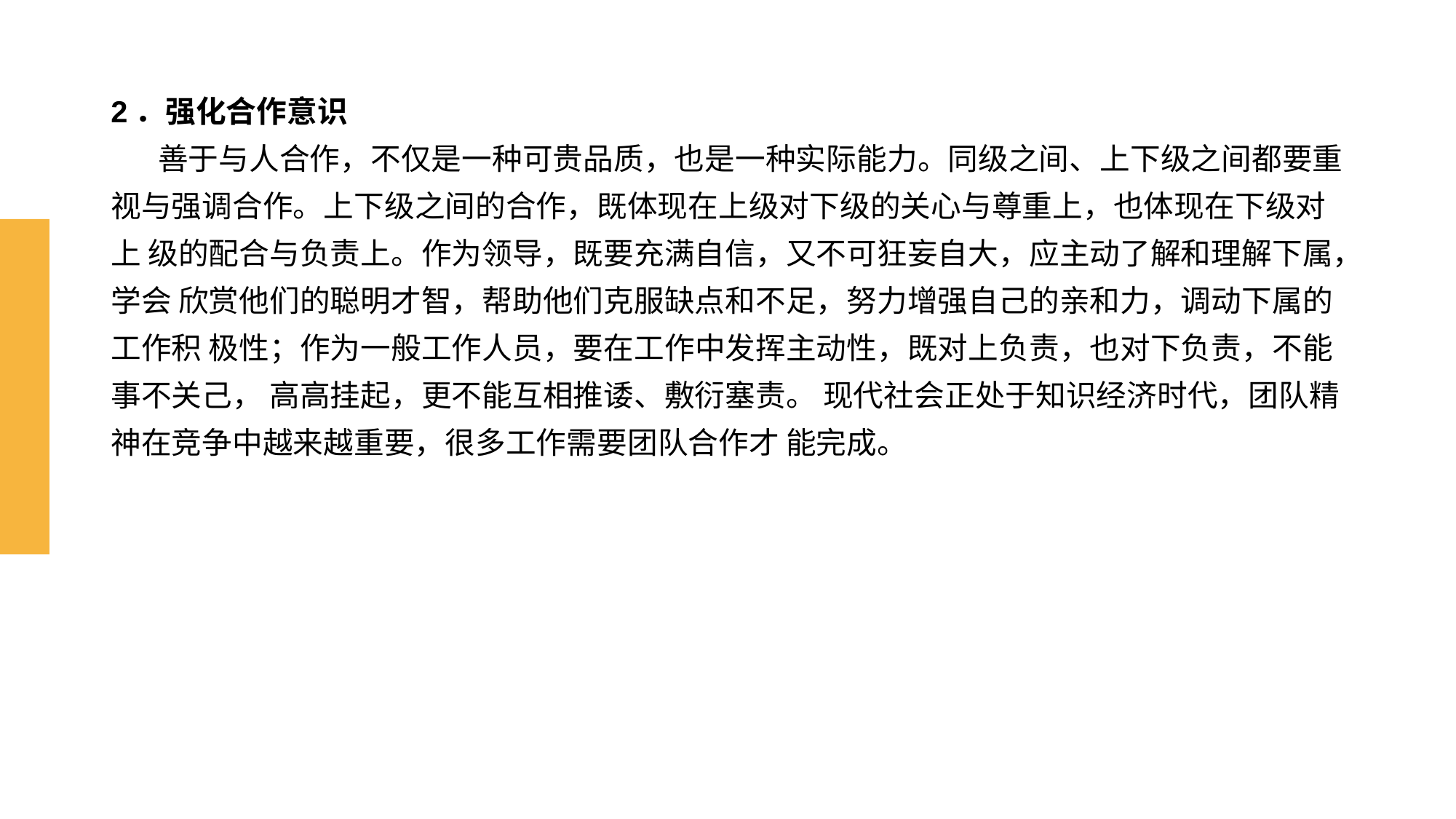

# 2．强化合作意识 善于与人合作，不仅是一种可贵品质，也是一种实际能力。同级之间、上下级之间都要重 视与强调合作。上下级之间的合作，既体现在上级对下级的关心与尊重上，也体现在下级对上 级的配合与负责上。作为领导，既要充满自信，又不可狂妄自大，应主动了解和理解下属，学会 欣赏他们的聪明才智，帮助他们克服缺点和不足，努力增强自己的亲和力，调动下属的工作积 极性；作为一般工作人员，要在工作中发挥主动性，既对上负责，也对下负责，不能事不关己， 高高挂起，更不能互相推诿、敷衍塞责。 现代社会正处于知识经济时代，团队精神在竞争中越来越重要，很多工作需要团队合作才 能完成。